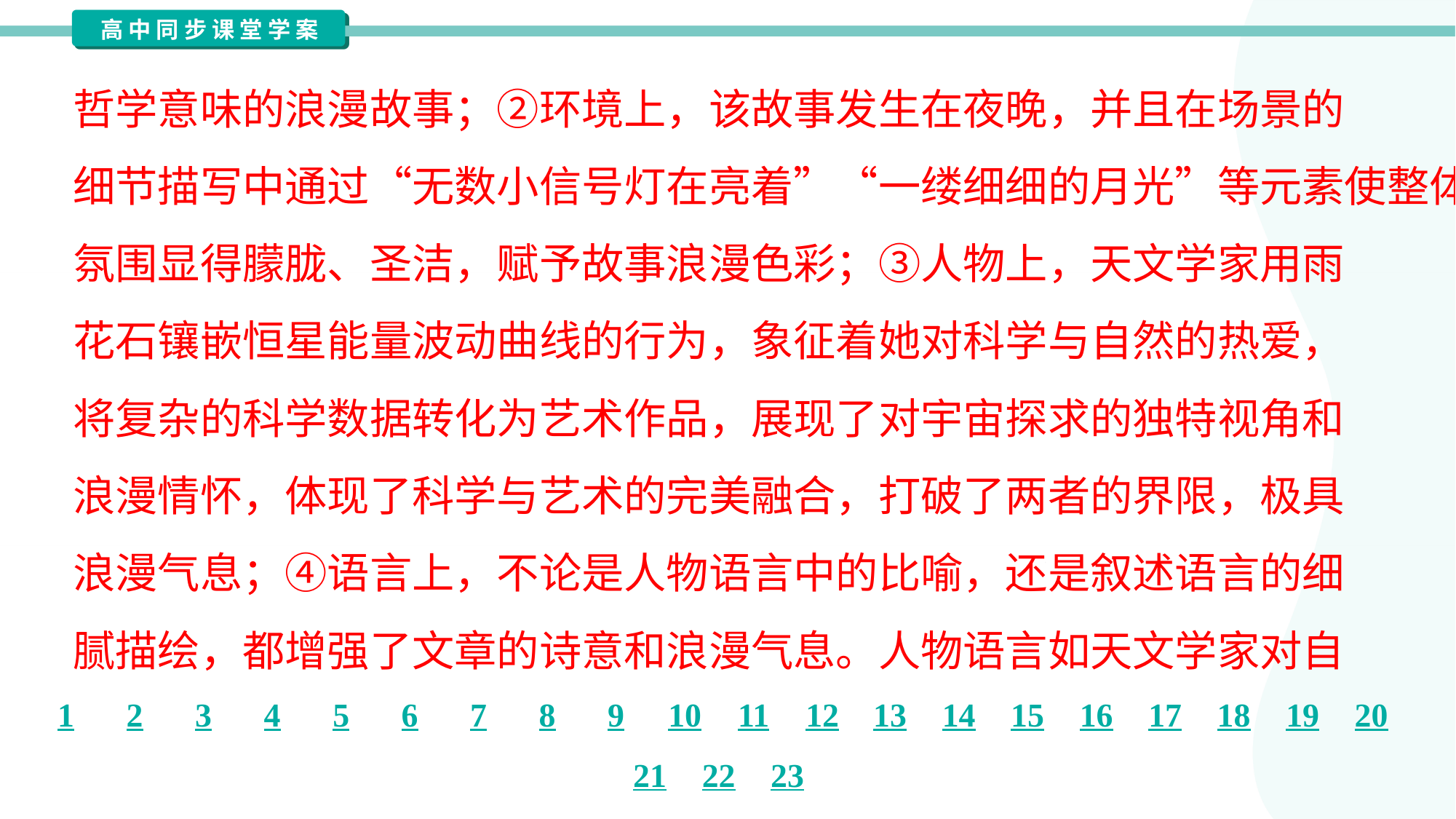

哲学意味的浪漫故事；②环境上，该故事发生在夜晚，并且在场景的
细节描写中通过“无数小信号灯在亮着”“一缕细细的月光”等元素使整体
氛围显得朦胧、圣洁，赋予故事浪漫色彩；③人物上，天文学家用雨
花石镶嵌恒星能量波动曲线的行为，象征着她对科学与自然的热爱，
将复杂的科学数据转化为艺术作品，展现了对宇宙探求的独特视角和
浪漫情怀，体现了科学与艺术的完美融合，打破了两者的界限，极具
浪漫气息；④语言上，不论是人物语言中的比喻，还是叙述语言的细
腻描绘，都增强了文章的诗意和浪漫气息。人物语言如天文学家对自